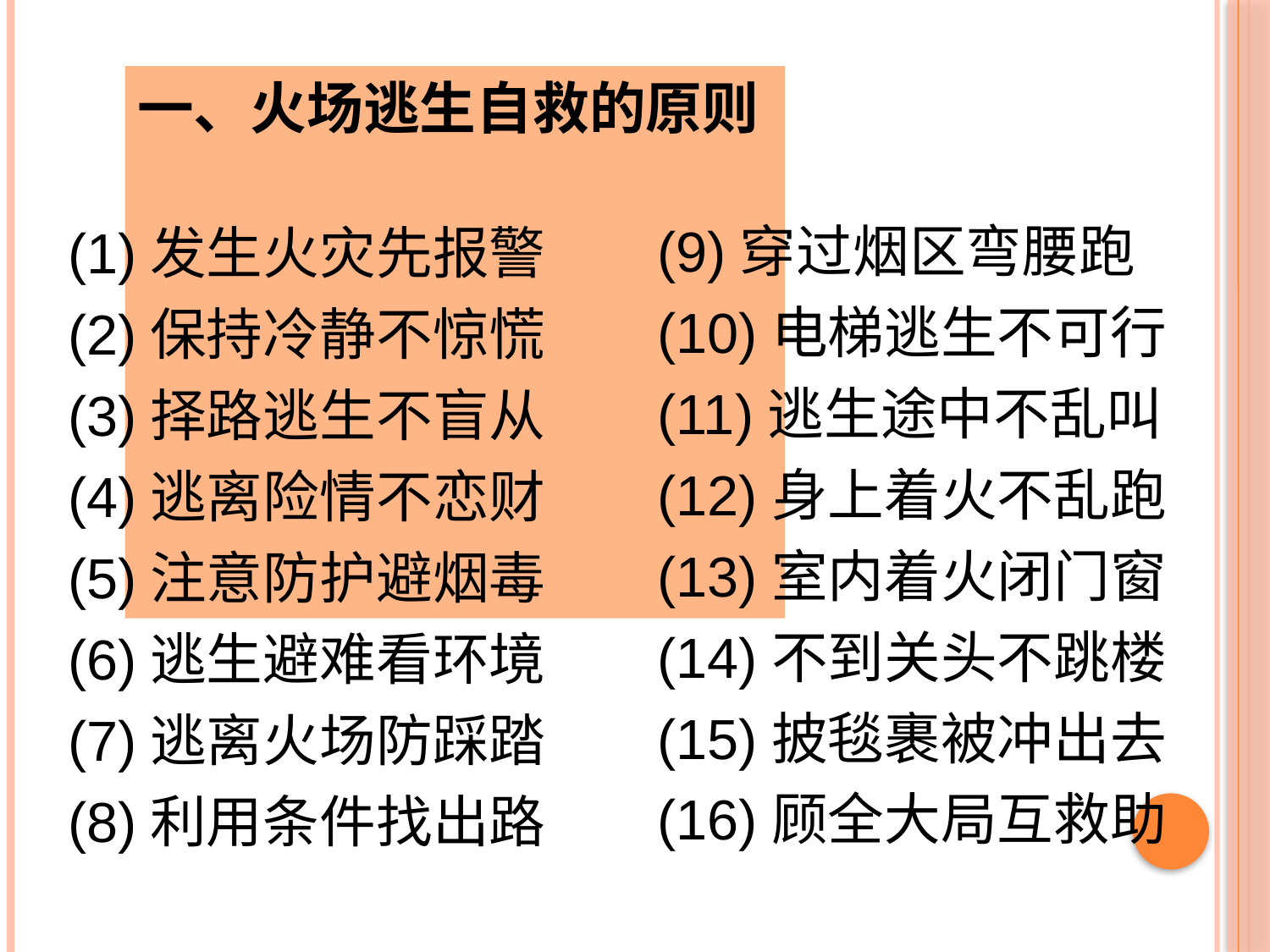

一、火场逃生自救的原则
(1)发生火灾先报警
(2)保持冷静不惊慌
(3)择路逃生不盲从
(4)逃离险情不恋财
(5)注意防护避烟毒
(6)逃生避难看环境
(7)逃离火场防踩踏
(8)利用条件找出路
(9)穿过烟区弯腰跑
(10)电梯逃生不可行
(11)逃生途中不乱叫
(12)身上着火不乱跑
(13)室内着火闭门窗
(14)不到关头不跳楼
(15)披毯裹被冲出去
(16)顾全大局互救助